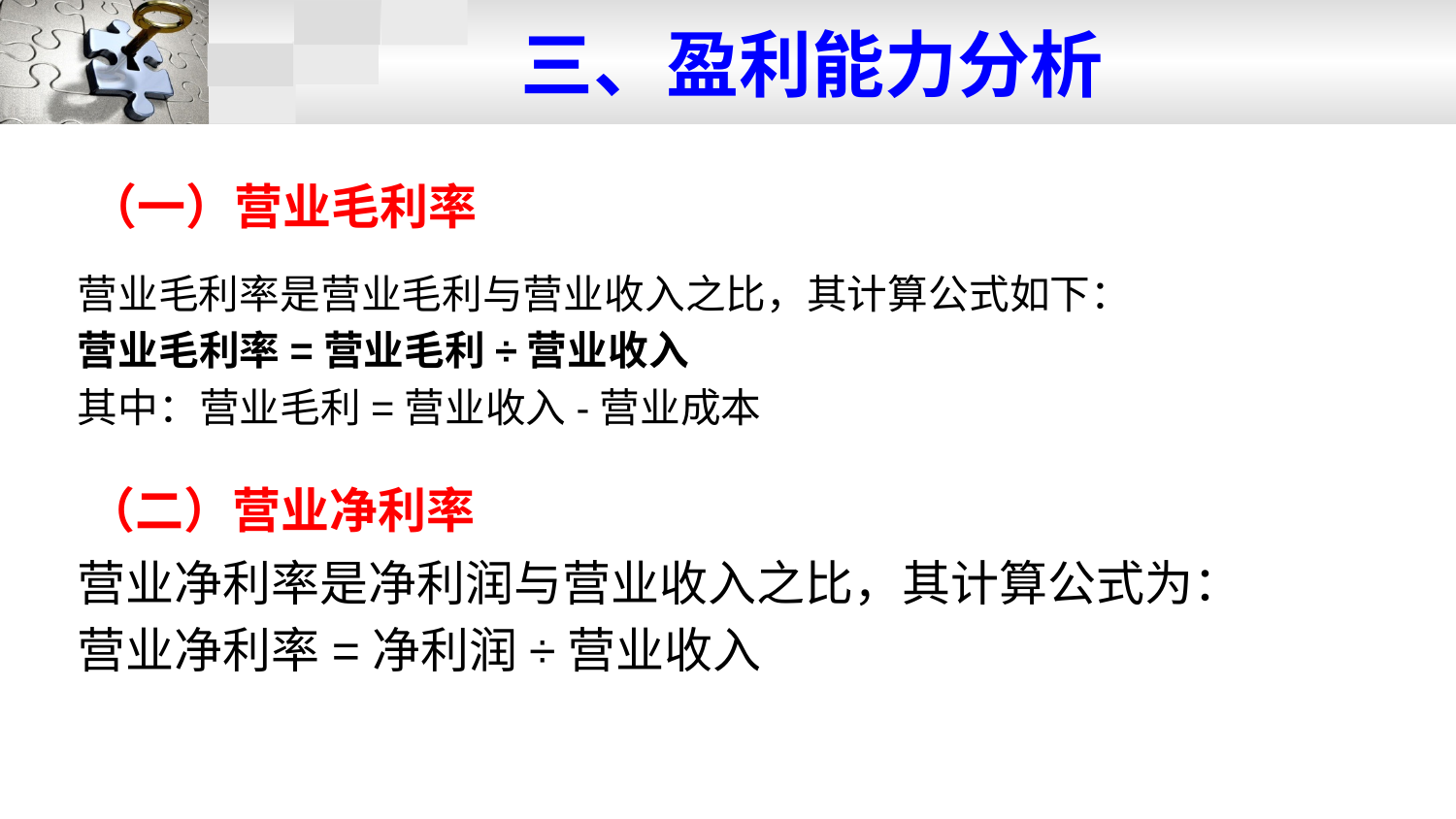

# 三、盈利能力分析
（一）营业毛利率
营业毛利率是营业毛利与营业收入之比，其计算公式如下：
营业毛利率=营业毛利÷营业收入
其中：营业毛利=营业收入-营业成本
（二）营业净利率
营业净利率是净利润与营业收入之比，其计算公式为：
营业净利率=净利润÷营业收入